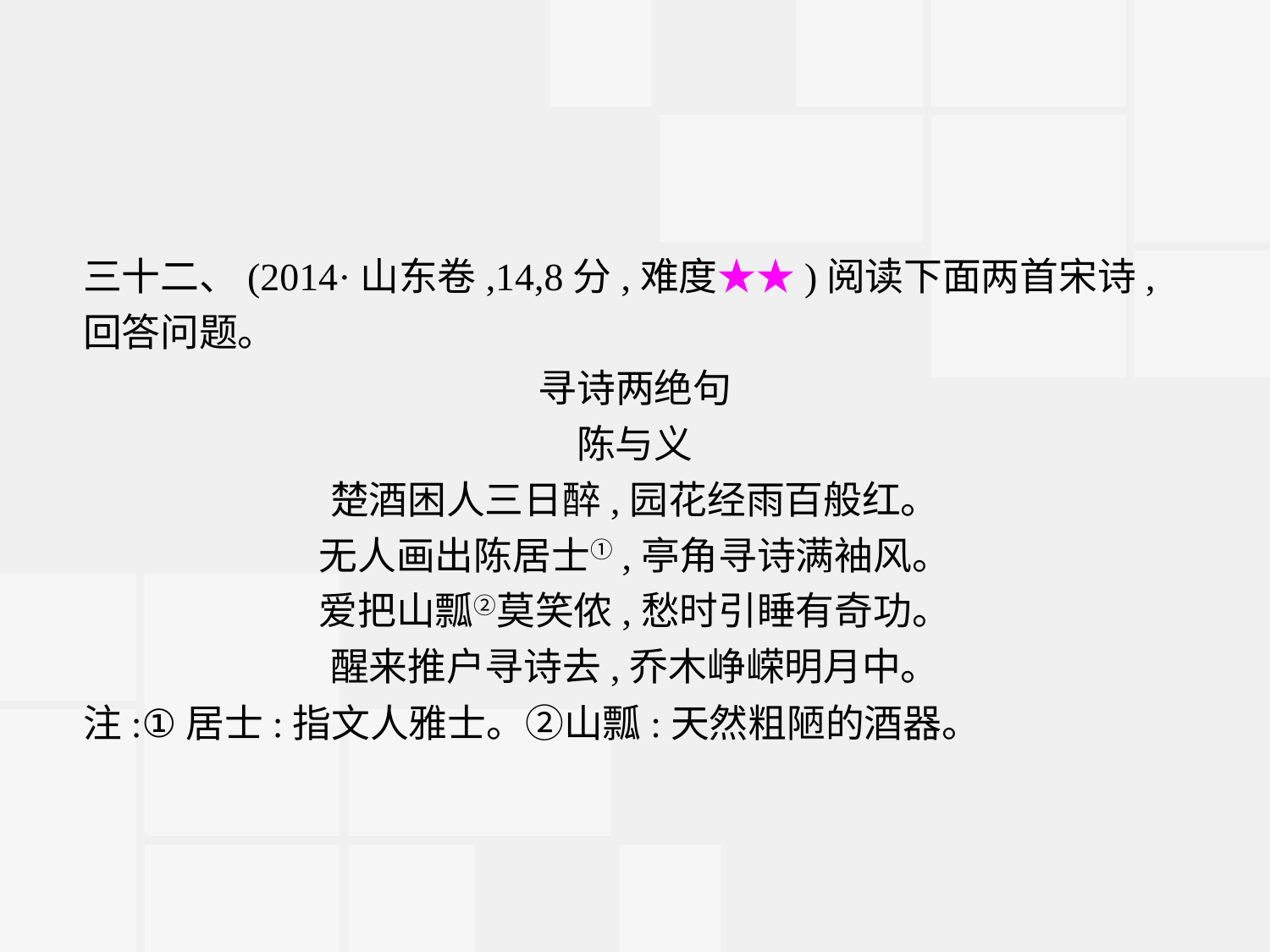

三十二、(2014·山东卷,14,8分,难度★★)阅读下面两首宋诗,回答问题。
寻诗两绝句
陈与义
楚酒困人三日醉,园花经雨百般红。
无人画出陈居士①,亭角寻诗满袖风。
爱把山瓢②莫笑侬,愁时引睡有奇功。
醒来推户寻诗去,乔木峥嵘明月中。
注:①居士:指文人雅士。②山瓢:天然粗陋的酒器。